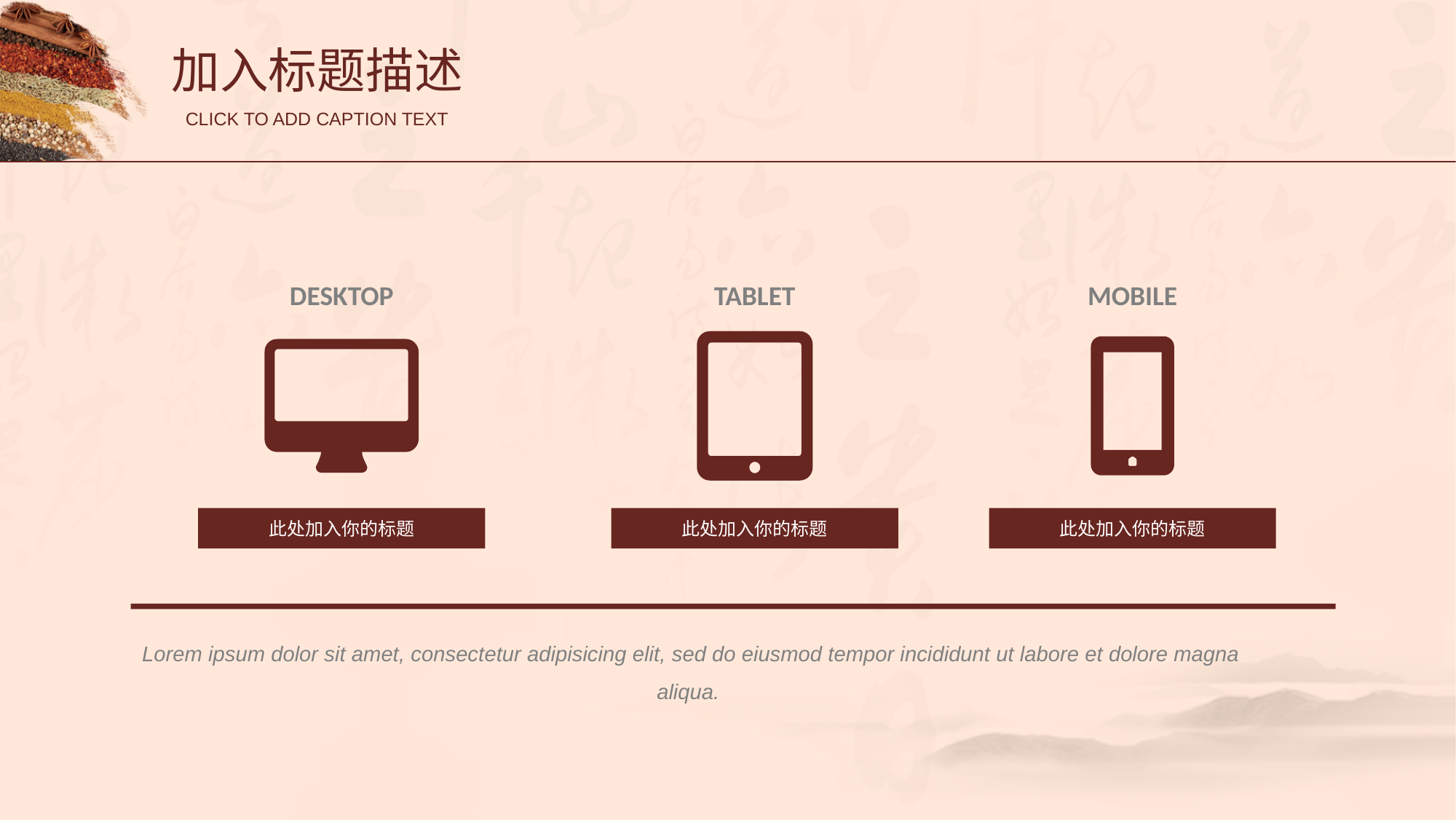

加入标题描述
CLICK TO ADD CAPTION TEXT
DESKTOP
TABLET
MOBILE

此处加入你的标题
此处加入你的标题
此处加入你的标题

Lorem ipsum dolor sit amet, consectetur adipisicing elit, sed do eiusmod tempor incididunt ut labore et dolore magna aliqua.